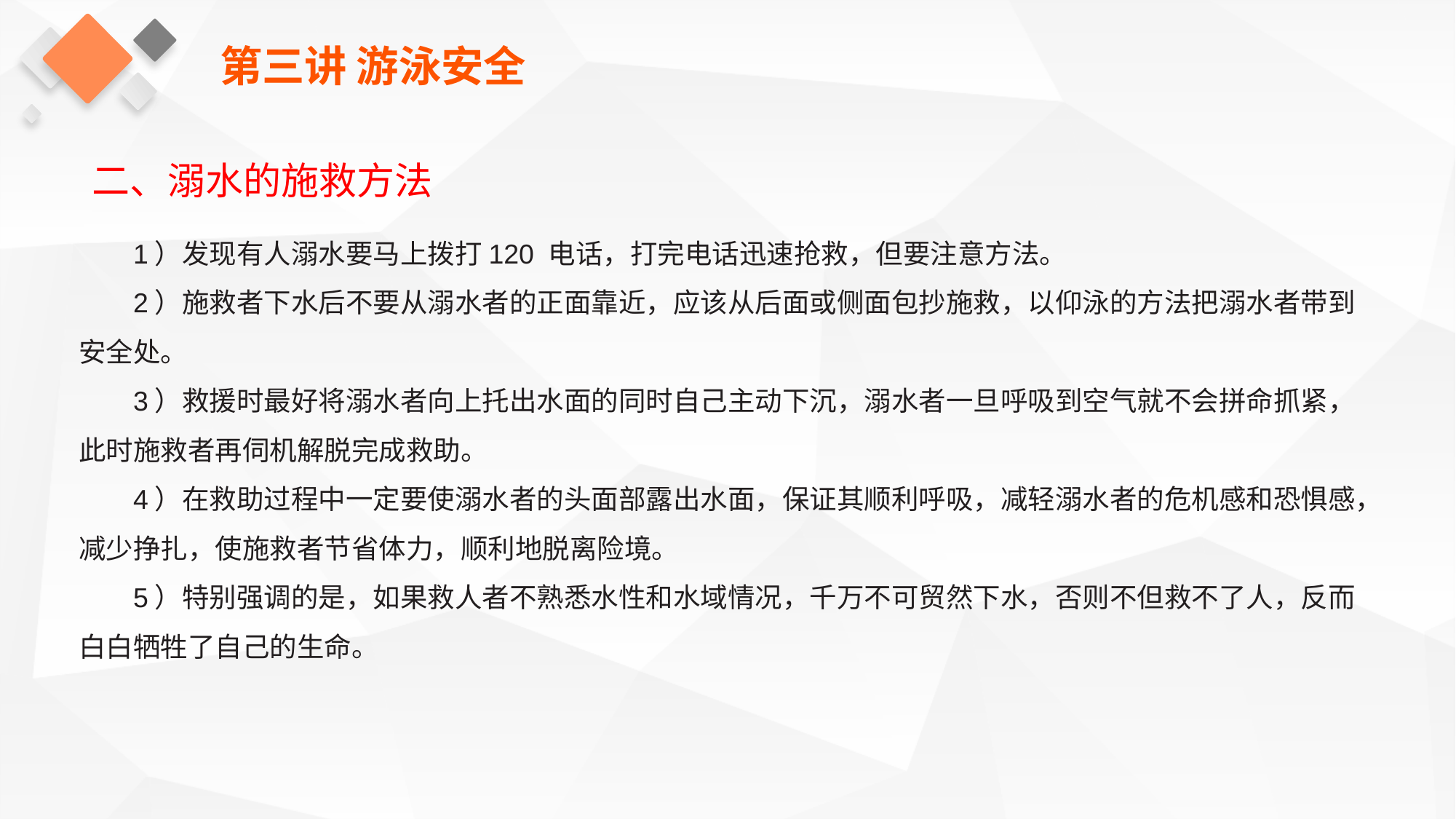

第三讲 游泳安全
二、溺水的施救方法
1）发现有人溺水要马上拨打120 电话，打完电话迅速抢救，但要注意方法。
2）施救者下水后不要从溺水者的正面靠近，应该从后面或侧面包抄施救，以仰泳的方法把溺水者带到安全处。
3）救援时最好将溺水者向上托出水面的同时自己主动下沉，溺水者一旦呼吸到空气就不会拼命抓紧，此时施救者再伺机解脱完成救助。
4）在救助过程中一定要使溺水者的头面部露出水面，保证其顺利呼吸，减轻溺水者的危机感和恐惧感，减少挣扎，使施救者节省体力，顺利地脱离险境。
5）特别强调的是，如果救人者不熟悉水性和水域情况，千万不可贸然下水，否则不但救不了人，反而白白牺牲了自己的生命。